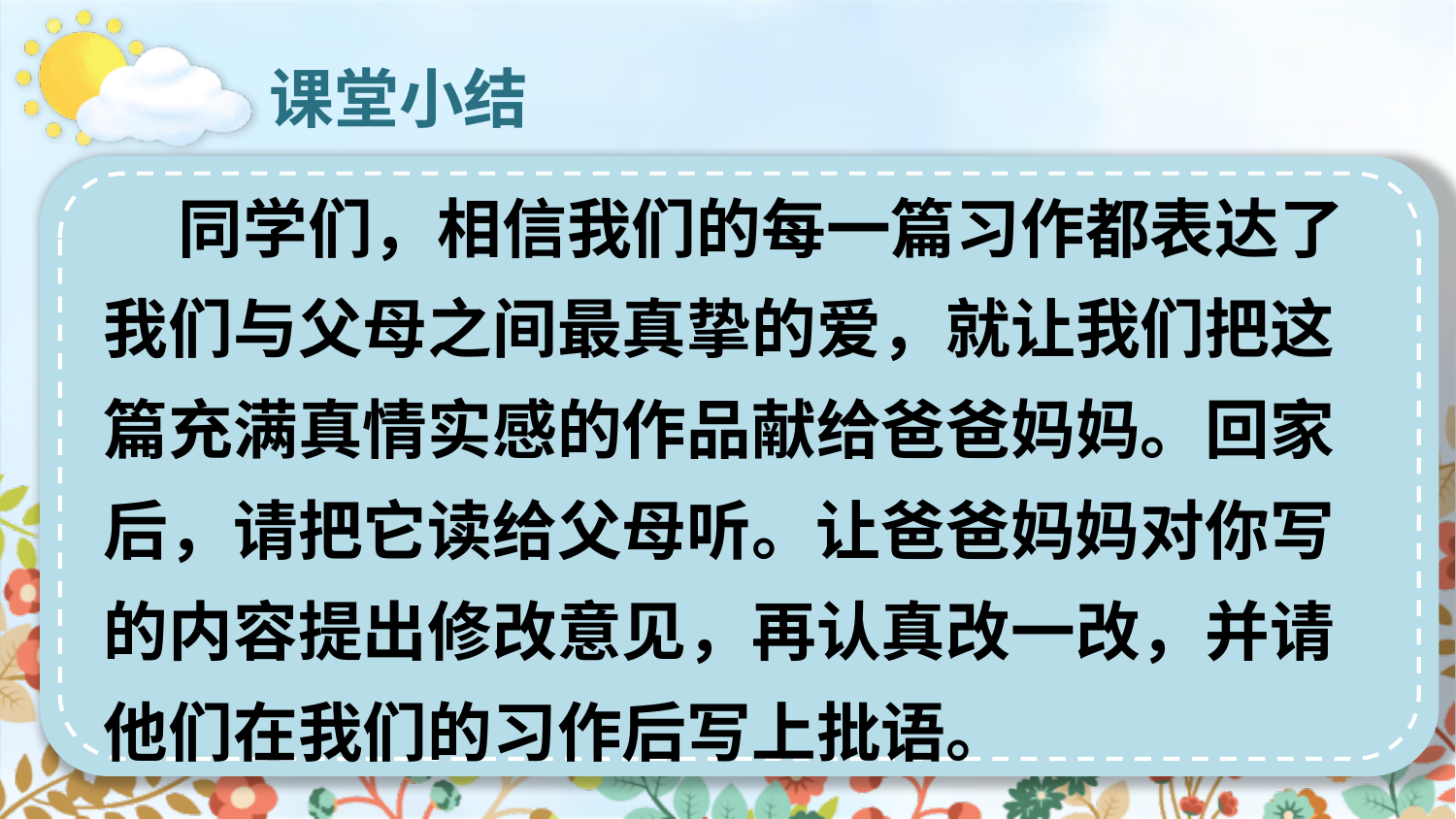

课堂小结
    同学们，相信我们的每一篇习作都表达了我们与父母之间最真挚的爱，就让我们把这篇充满真情实感的作品献给爸爸妈妈。回家后，请把它读给父母听。让爸爸妈妈对你写的内容提出修改意见，再认真改一改，并请他们在我们的习作后写上批语。